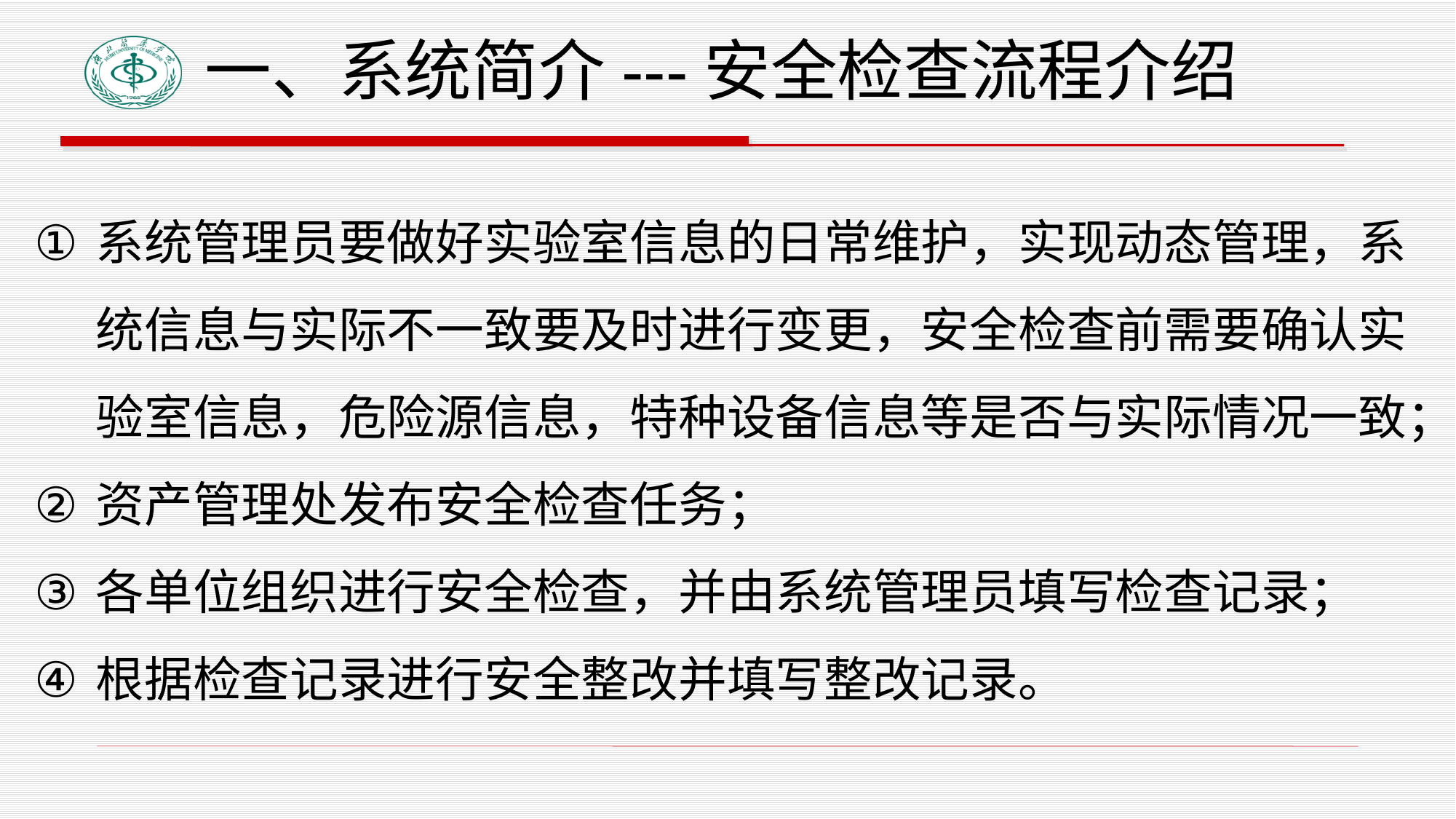

一、系统简介---安全检查流程介绍
系统管理员要做好实验室信息的日常维护，实现动态管理，系统信息与实际不一致要及时进行变更，安全检查前需要确认实验室信息，危险源信息，特种设备信息等是否与实际情况一致；
资产管理处发布安全检查任务；
各单位组织进行安全检查，并由系统管理员填写检查记录；
根据检查记录进行安全整改并填写整改记录。